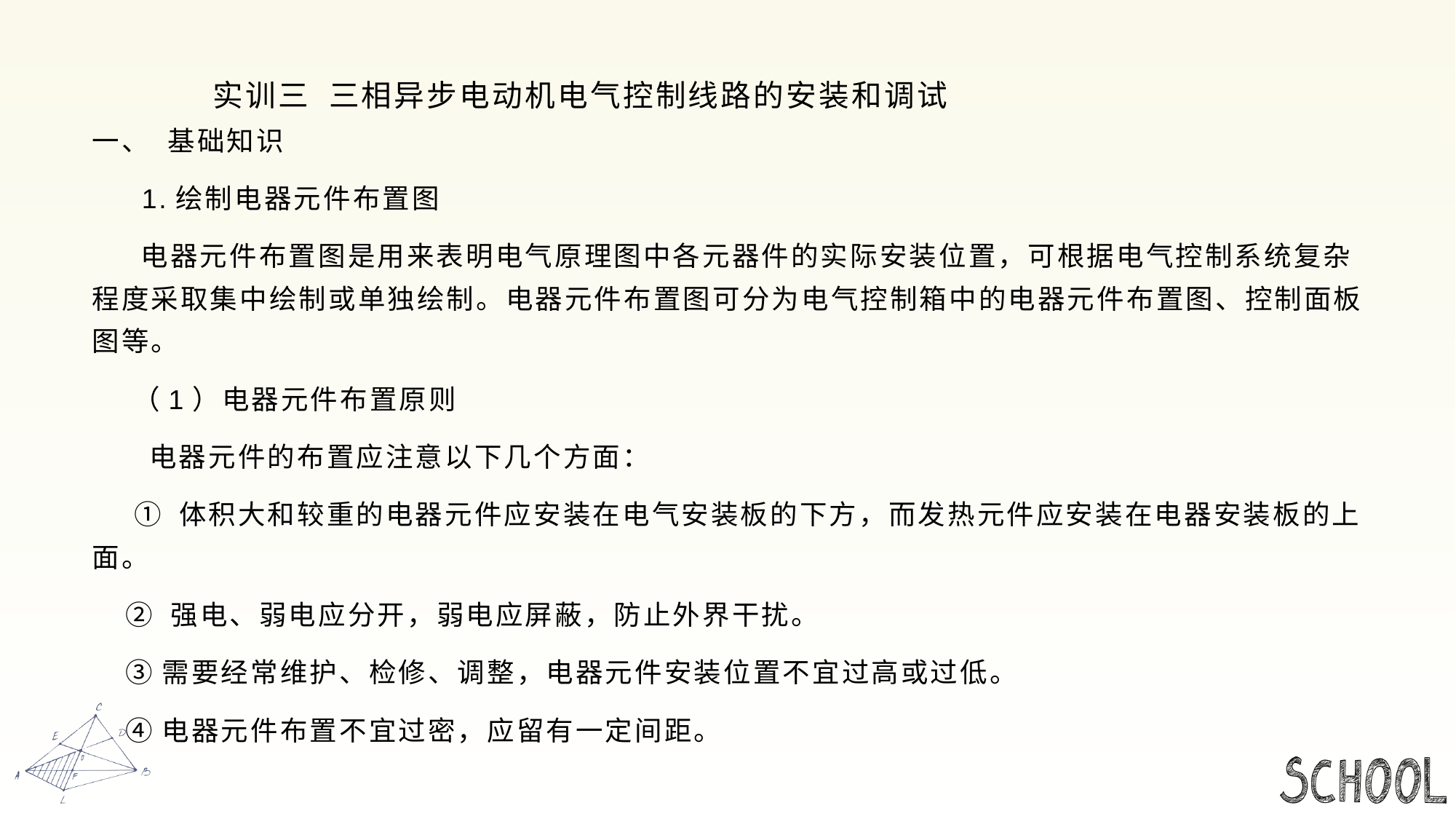

# 实训三  三相异步电动机电气控制线路的安装和调试
一、  基础知识
     1.绘制电器元件布置图
     电器元件布置图是用来表明电气原理图中各元器件的实际安装位置，可根据电气控制系统复杂程度采取集中绘制或单独绘制。电器元件布置图可分为电气控制箱中的电器元件布置图、控制面板图等。
    （1）电器元件布置原则
      电器元件的布置应注意以下几个方面：
     ① 体积大和较重的电器元件应安装在电气安装板的下方，而发热元件应安装在电器安装板的上面。
    ② 强电、弱电应分开，弱电应屏蔽，防止外界干扰。
    ③需要经常维护、检修、调整，电器元件安装位置不宜过高或过低。
    ④电器元件布置不宜过密，应留有一定间距。